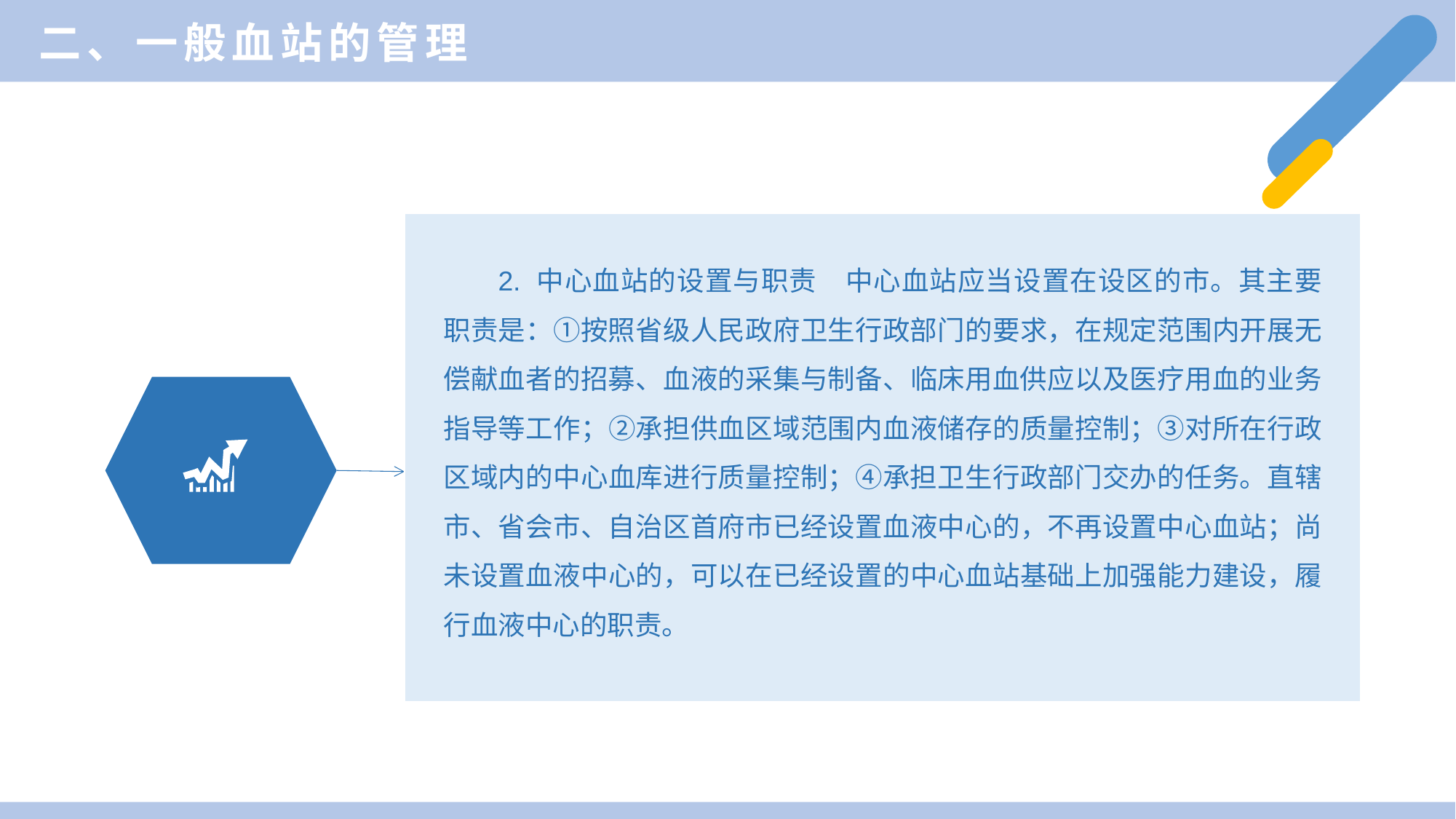

二、一般血站的管理

2. 中心血站的设置与职责　中心血站应当设置在设区的市。其主要职责是：①按照省级人民政府卫生行政部门的要求，在规定范围内开展无偿献血者的招募、血液的采集与制备、临床用血供应以及医疗用血的业务指导等工作；②承担供血区域范围内血液储存的质量控制；③对所在行政区域内的中心血库进行质量控制；④承担卫生行政部门交办的任务。直辖市、省会市、自治区首府市已经设置血液中心的，不再设置中心血站；尚未设置血液中心的，可以在已经设置的中心血站基础上加强能力建设，履行血液中心的职责。